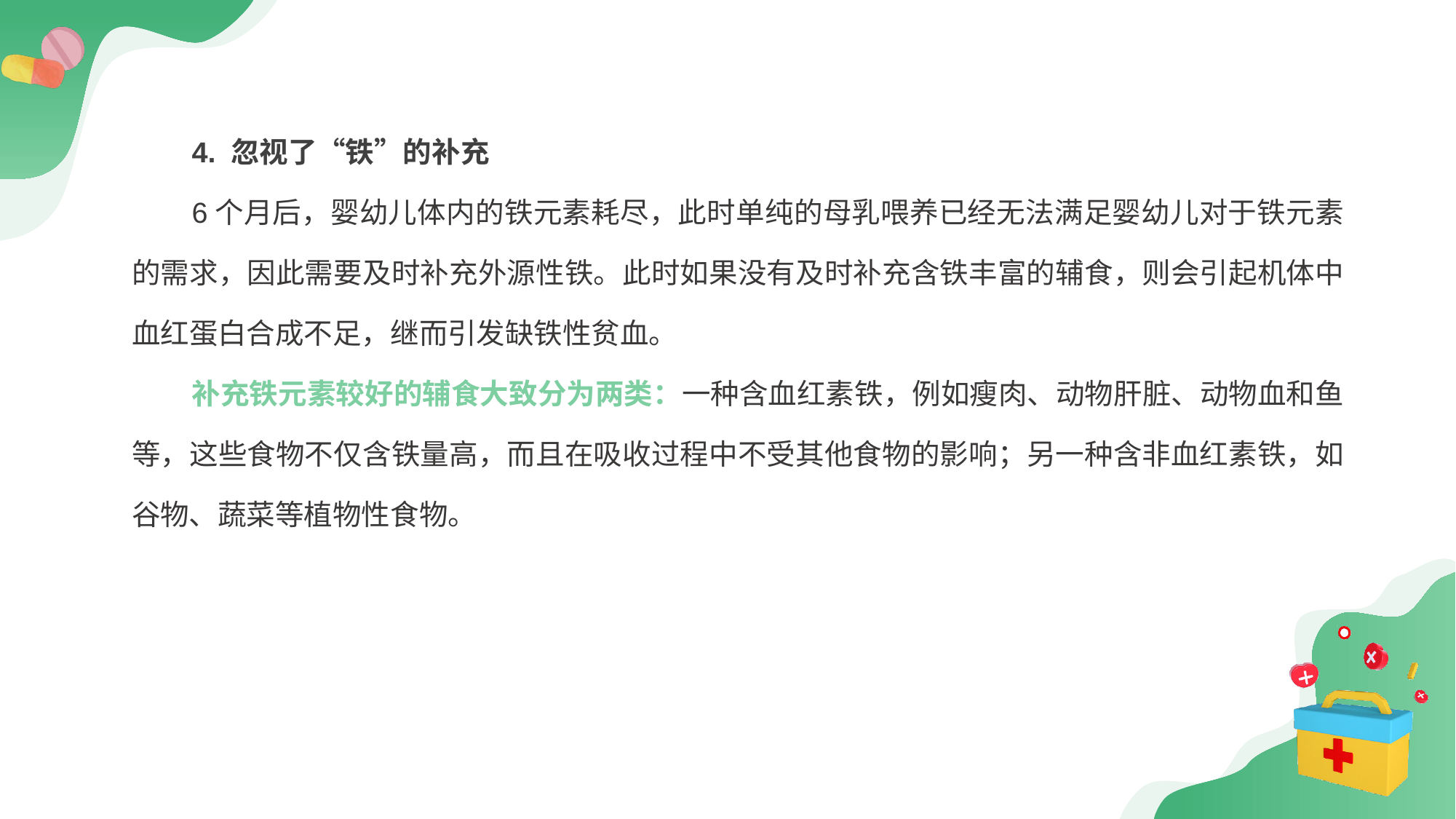

4. 忽视了“铁”的补充
6个月后，婴幼儿体内的铁元素耗尽，此时单纯的母乳喂养已经无法满足婴幼儿对于铁元素的需求，因此需要及时补充外源性铁。此时如果没有及时补充含铁丰富的辅食，则会引起机体中血红蛋白合成不足，继而引发缺铁性贫血。
补充铁元素较好的辅食大致分为两类：一种含血红素铁，例如瘦肉、动物肝脏、动物血和鱼等，这些食物不仅含铁量高，而且在吸收过程中不受其他食物的影响；另一种含非血红素铁，如谷物、蔬菜等植物性食物。